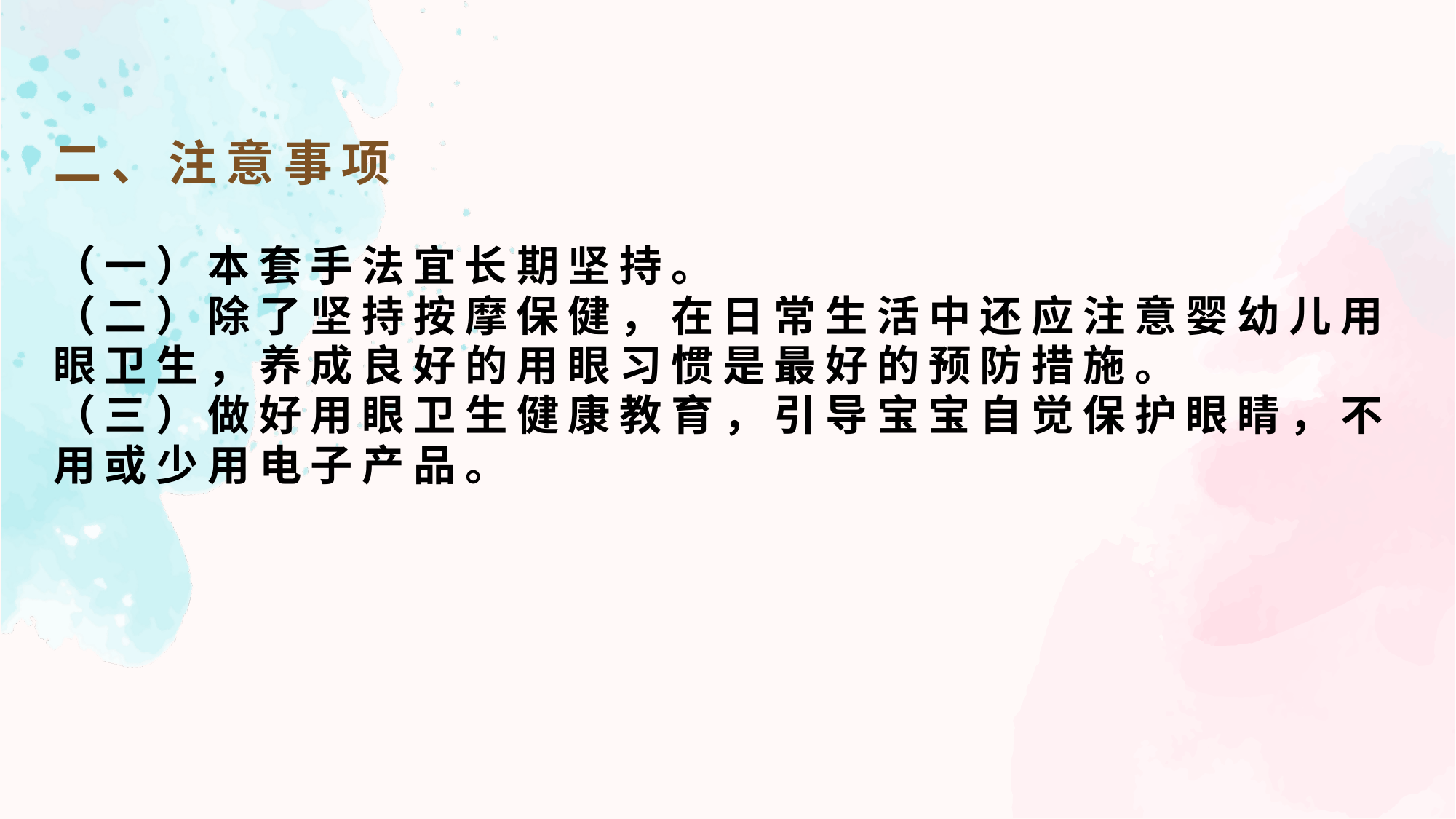

二、注意事项

（一）本套手法宜长期坚持。
（二）除了坚持按摩保健，在日常生活中还应注意婴幼儿用眼卫生，养成良好的用眼习惯是最好的预防措施。
（三）做好用眼卫生健康教育，引导宝宝自觉保护眼睛，不用或少用电子产品。